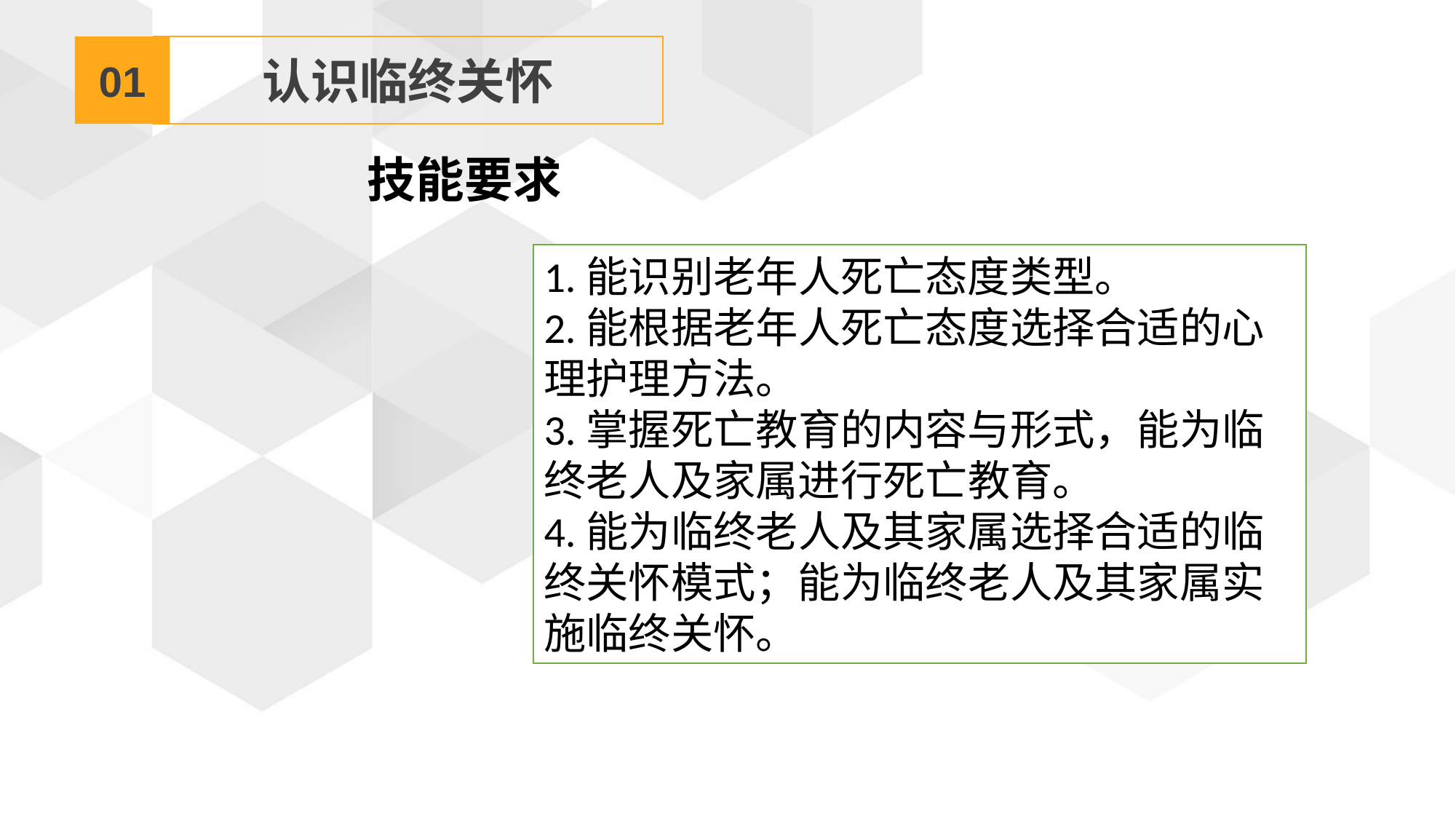

01
认识临终关怀
技能要求
1.能识别老年人死亡态度类型。
2.能根据老年人死亡态度选择合适的心理护理方法。
3.掌握死亡教育的内容与形式，能为临终老人及家属进行死亡教育。
4.能为临终老人及其家属选择合适的临终关怀模式；能为临终老人及其家属实施临终关怀。